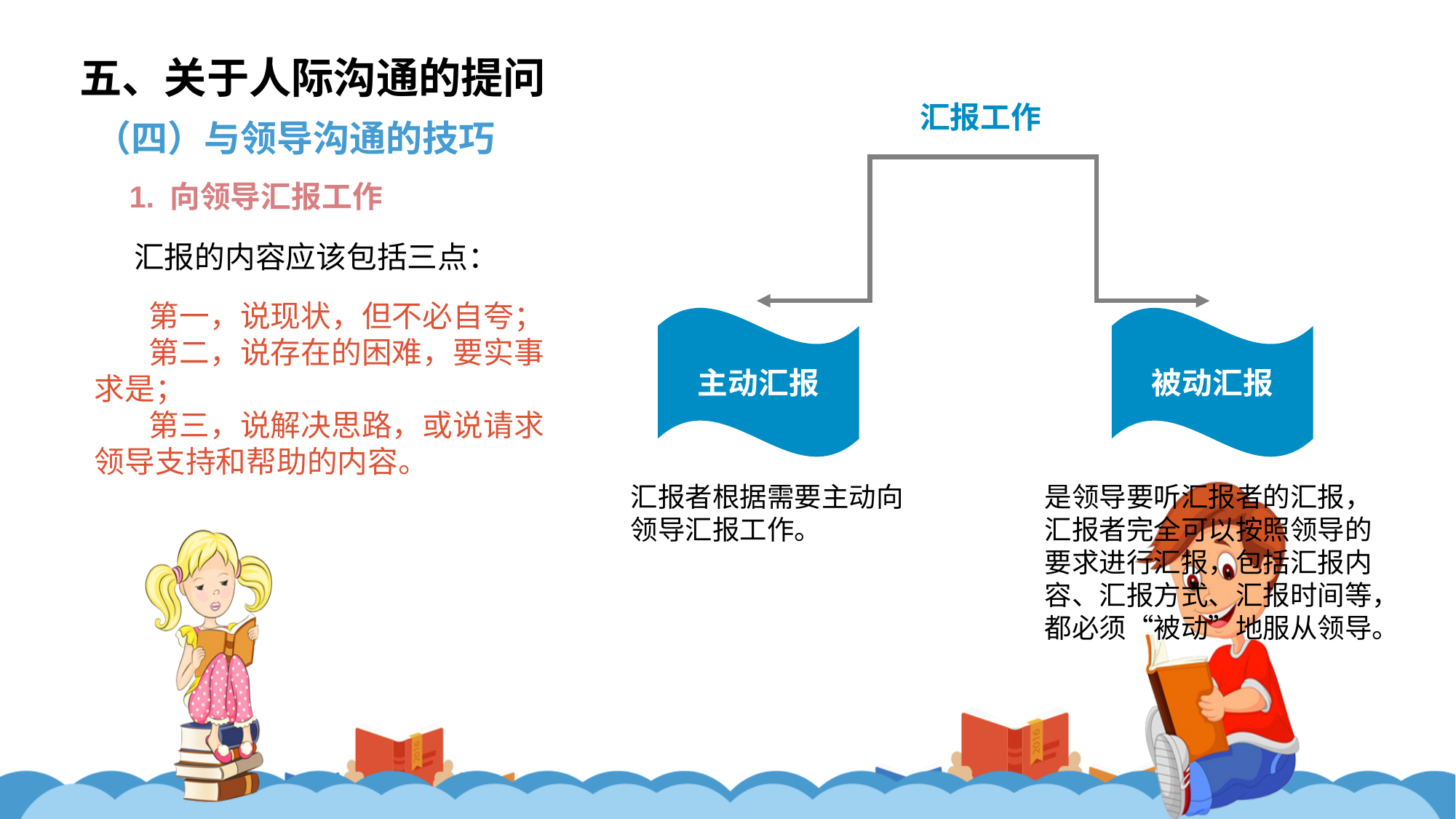

五、关于人际沟通的提问
汇报工作
主动汇报
被动汇报
汇报者根据需要主动向领导汇报工作。
是领导要听汇报者的汇报，汇报者完全可以按照领导的要求进行汇报，包括汇报内容、汇报方式、汇报时间等，都必须“被动”地服从领导。
（四）与领导沟通的技巧
1. 向领导汇报工作
汇报的内容应该包括三点：
第一，说现状，但不必自夸；
第二，说存在的困难，要实事求是；
第三，说解决思路，或说请求领导支持和帮助的内容。